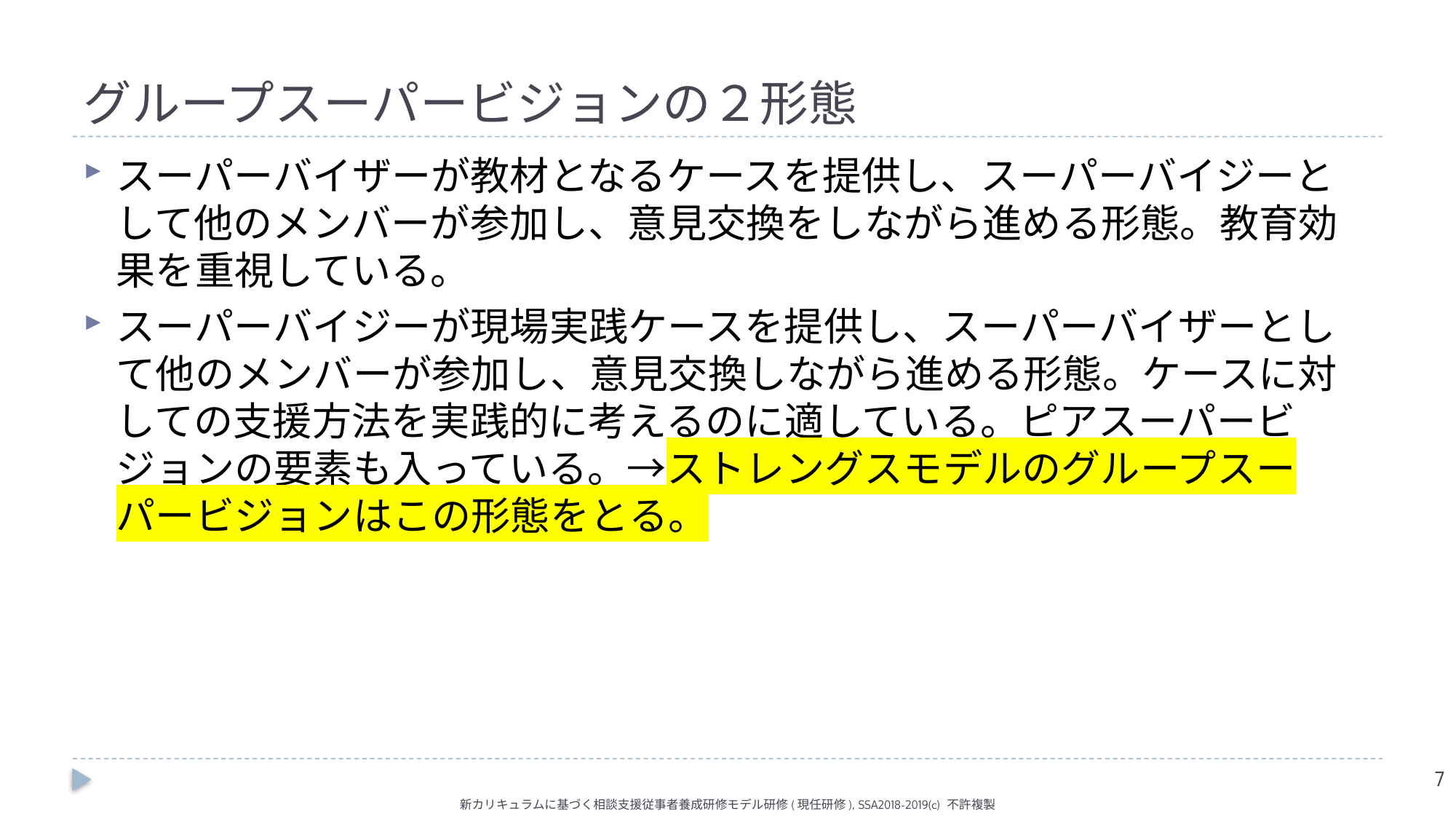

# グループスーパービジョンの２形態
スーパーバイザーが教材となるケースを提供し、スーパーバイジーとして他のメンバーが参加し、意見交換をしながら進める形態。教育効果を重視している。
スーパーバイジーが現場実践ケースを提供し、スーパーバイザーとして他のメンバーが参加し、意見交換しながら進める形態。ケースに対しての支援方法を実践的に考えるのに適している。ピアスーパービジョンの要素も入っている。→ストレングスモデルのグループスーパービジョンはこの形態をとる。
7
新カリキュラムに基づく相談支援従事者養成研修モデル研修(現任研修), SSA2018-2019(c) 不許複製